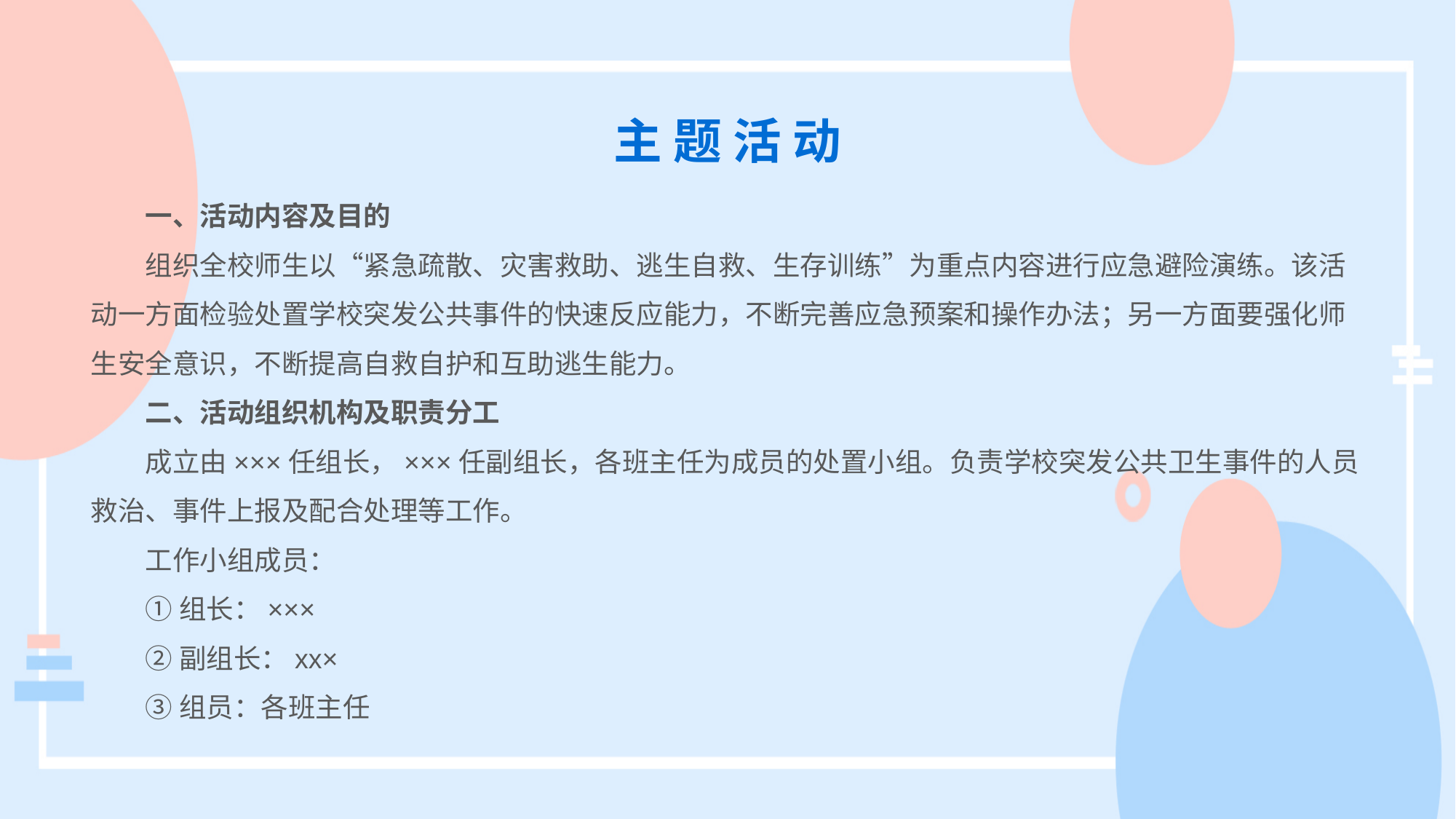

主 题 活 动
一、活动内容及目的
组织全校师生以“紧急疏散、灾害救助、逃生自救、生存训练”为重点内容进行应急避险演练。该活动一方面检验处置学校突发公共事件的快速反应能力，不断完善应急预案和操作办法；另一方面要强化师生安全意识，不断提高自救自护和互助逃生能力。
二、活动组织机构及职责分工
成立由×××任组长，×××任副组长，各班主任为成员的处置小组。负责学校突发公共卫生事件的人员救治、事件上报及配合处理等工作。
工作小组成员：
①组长：×××
②副组长：xx×
③组员：各班主任